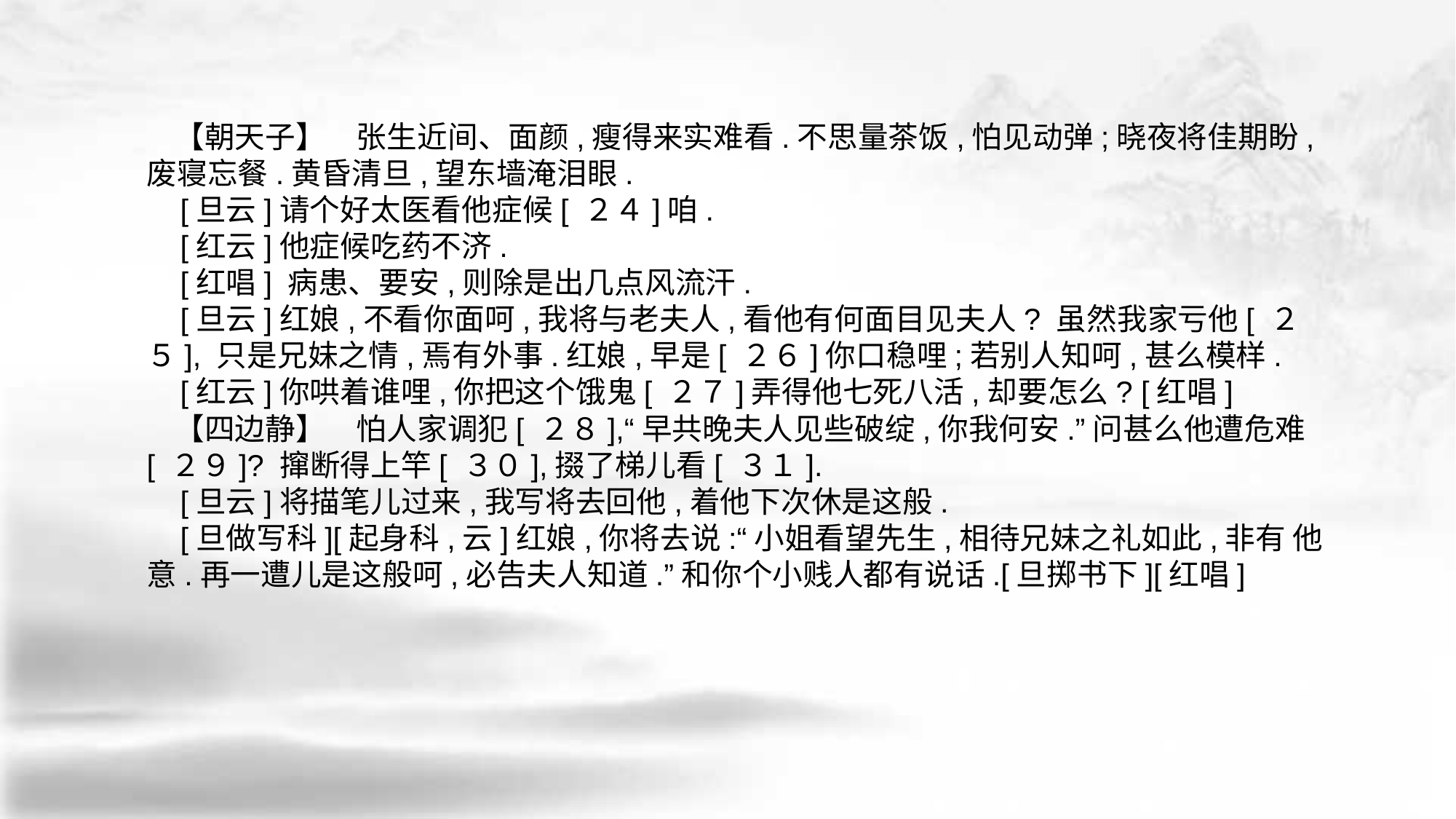

【朝天子】　张生近间、面颜,瘦得来实难看.不思量茶饭,怕见动弹;晓夜将佳期盼, 废寝忘餐.黄昏清旦,望东墙淹泪眼.
    [旦云]请个好太医看他症候[ ２４]咱.
    [红云]他症候吃药不济.
    [红唱] 病患、要安,则除是出几点风流汗.
    [旦云]红娘,不看你面呵,我将与老夫人,看他有何面目见夫人? 虽然我家亏他[ ２５], 只是兄妹之情,焉有外事.红娘,早是[ ２６]你口稳哩;若别人知呵,甚么模样.
    [红云]你哄着谁哩,你把这个饿鬼[ ２７]弄得他七死八活,却要怎么? [红唱]
   【四边静】　怕人家调犯[ ２８],“早共晚夫人见些破绽,你我何安.”问甚么他遭危难[ ２９]? 撺断得上竿[ ３０],掇了梯儿看[ ３１].
    [旦云]将描笔儿过来,我写将去回他,着他下次休是这般.
    [旦做写科][起身科,云]红娘,你将去说:“小姐看望先生,相待兄妹之礼如此,非有 他意.再一遭儿是这般呵,必告夫人知道.”和你个小贱人都有说话.[旦掷书下][红唱]